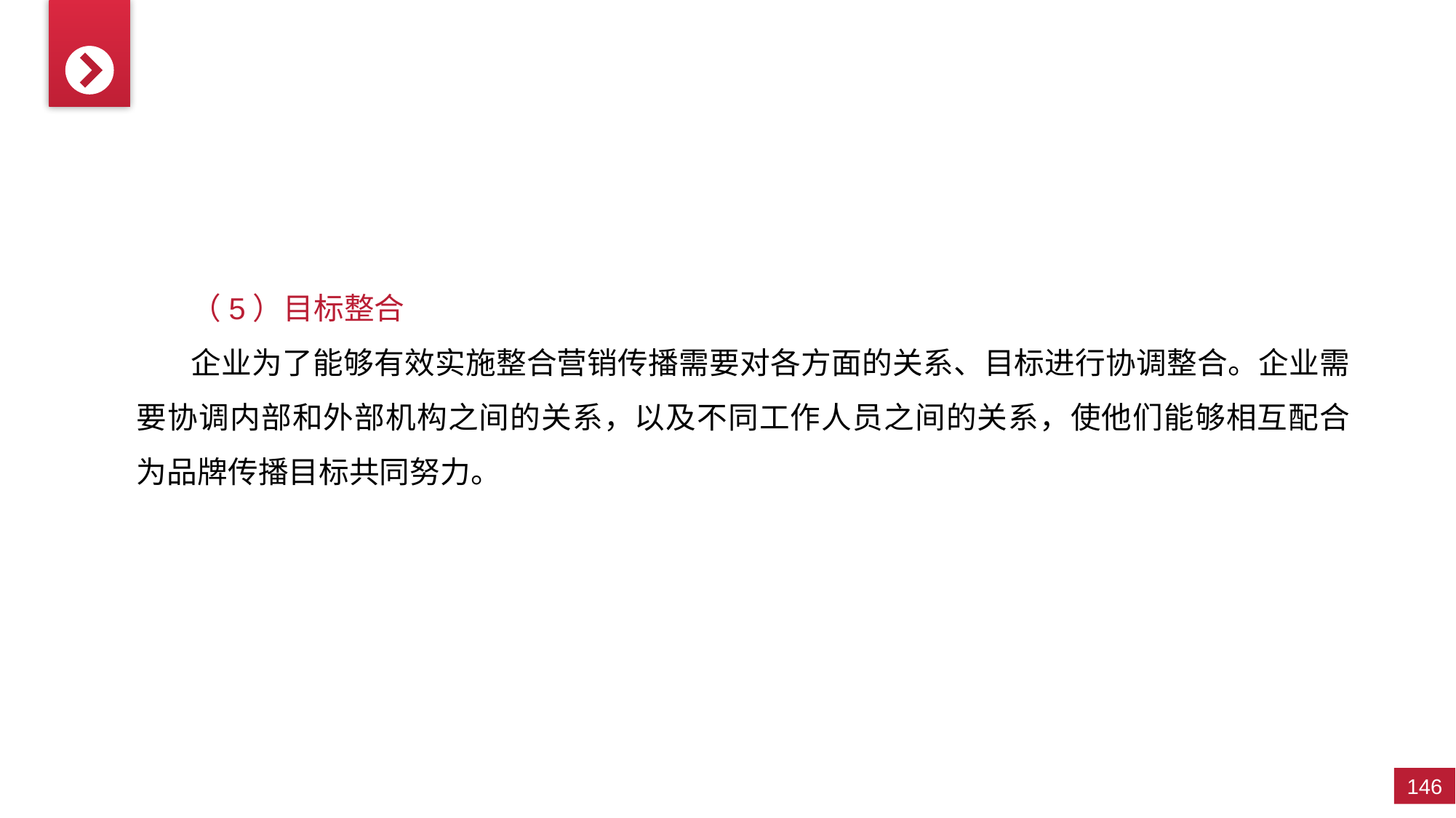

（5）目标整合
企业为了能够有效实施整合营销传播需要对各方面的关系、目标进行协调整合。企业需要协调内部和外部机构之间的关系，以及不同工作人员之间的关系，使他们能够相互配合为品牌传播目标共同努力。